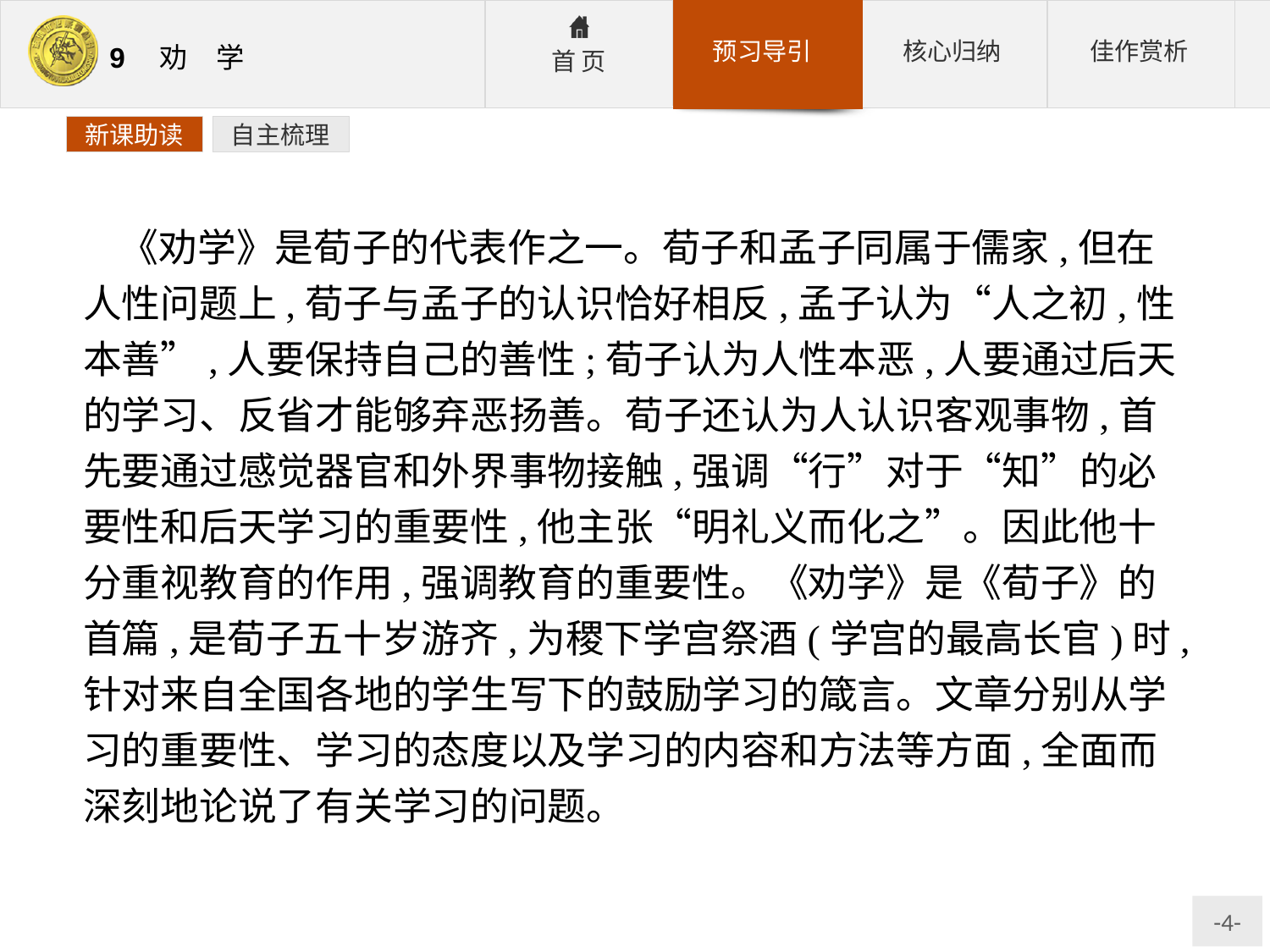

新课助读
自主梳理
《劝学》是荀子的代表作之一。荀子和孟子同属于儒家,但在人性问题上,荀子与孟子的认识恰好相反,孟子认为“人之初,性本善”,人要保持自己的善性;荀子认为人性本恶,人要通过后天的学习、反省才能够弃恶扬善。荀子还认为人认识客观事物,首先要通过感觉器官和外界事物接触,强调“行”对于“知”的必要性和后天学习的重要性,他主张“明礼义而化之”。因此他十分重视教育的作用,强调教育的重要性。《劝学》是《荀子》的首篇,是荀子五十岁游齐,为稷下学宫祭酒(学宫的最高长官)时,针对来自全国各地的学生写下的鼓励学习的箴言。文章分别从学习的重要性、学习的态度以及学习的内容和方法等方面,全面而深刻地论说了有关学习的问题。